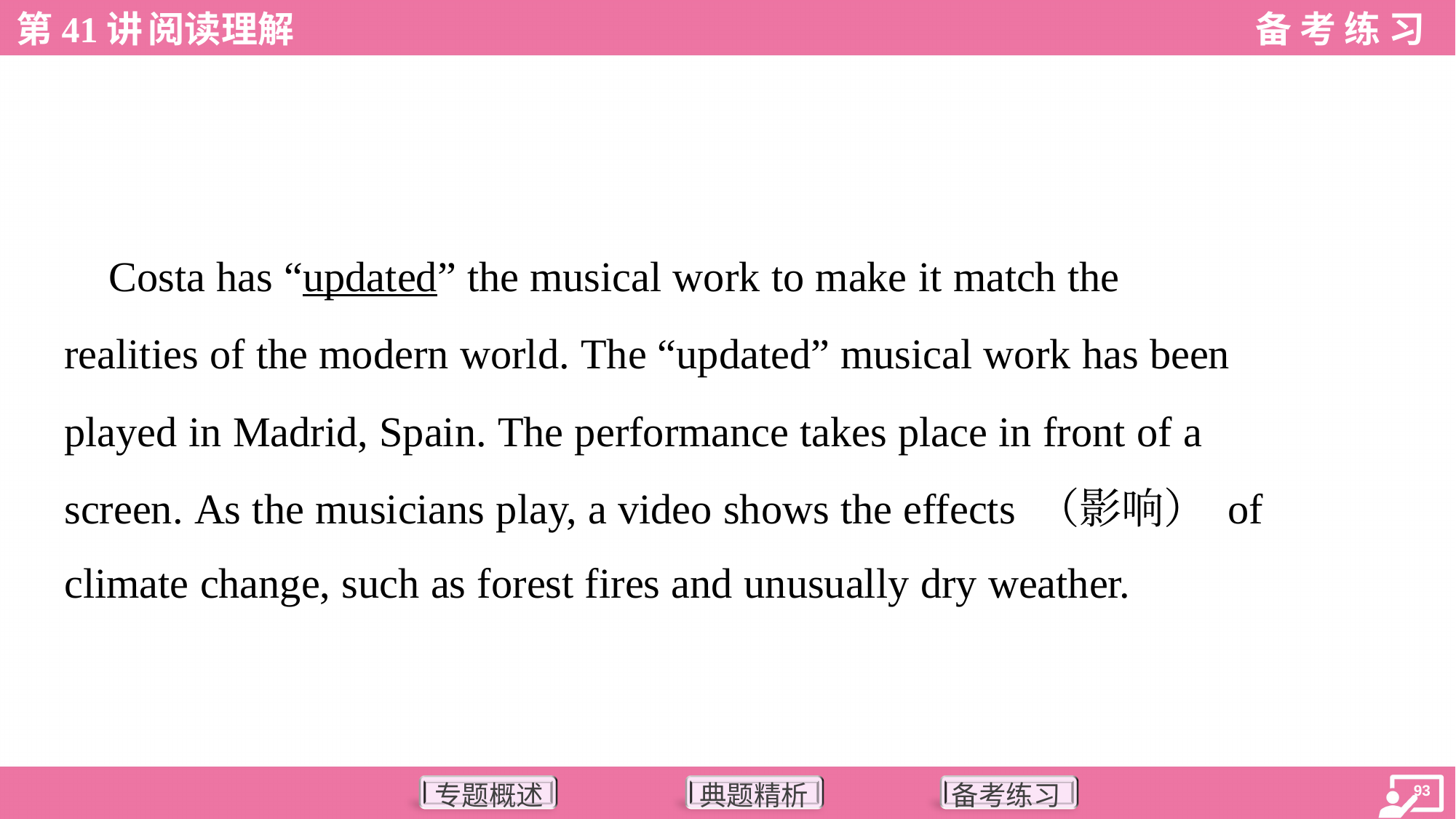

Costa has “updated” the musical work to make it match the
realities of the modern world. The “updated” musical work has been
played in Madrid, Spain. The performance takes place in front of a
screen. As the musicians play, a video shows the effects （影响） of
climate change, such as forest fires and unusually dry weather.